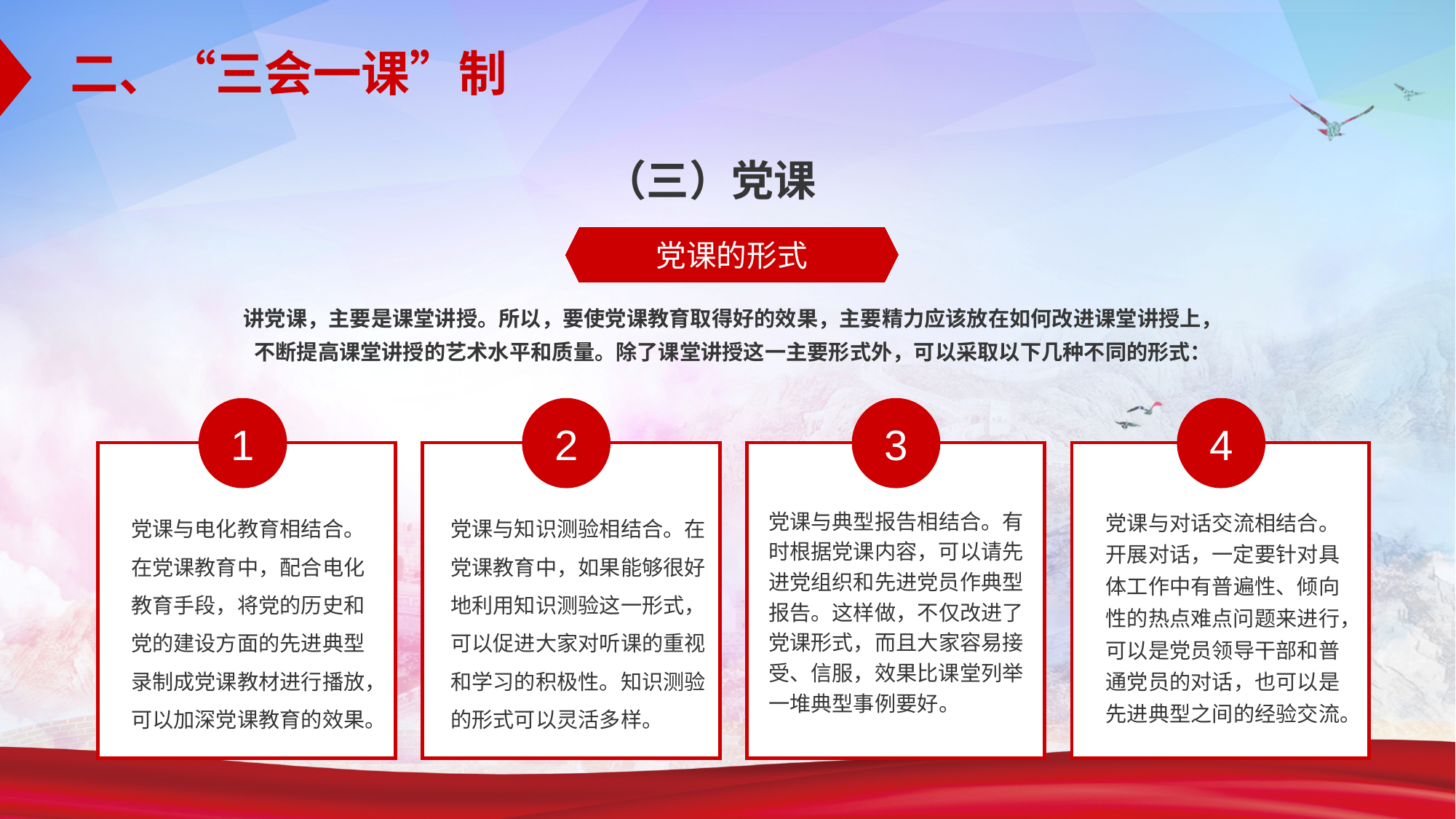

二、“三会一课”制

（三）党课
党课的形式
讲党课，主要是课堂讲授。所以，要使党课教育取得好的效果，主要精力应该放在如何改进课堂讲授上，
不断提高课堂讲授的艺术水平和质量。除了课堂讲授这一主要形式外，可以采取以下几种不同的形式：
1
2
3
4

党课与电化教育相结合。在党课教育中，配合电化教育手段，将党的历史和党的建设方面的先进典型录制成党课教材进行播放，可以加深党课教育的效果。
党课与知识测验相结合。在党课教育中，如果能够很好地利用知识测验这一形式，可以促进大家对听课的重视和学习的积极性。知识测验的形式可以灵活多样。
党课与典型报告相结合。有时根据党课内容，可以请先进党组织和先进党员作典型报告。这样做，不仅改进了党课形式，而且大家容易接受、信服，效果比课堂列举一堆典型事例要好。
党课与对话交流相结合。开展对话，一定要针对具体工作中有普遍性、倾向性的热点难点问题来进行，可以是党员领导干部和普通党员的对话，也可以是先进典型之间的经验交流。